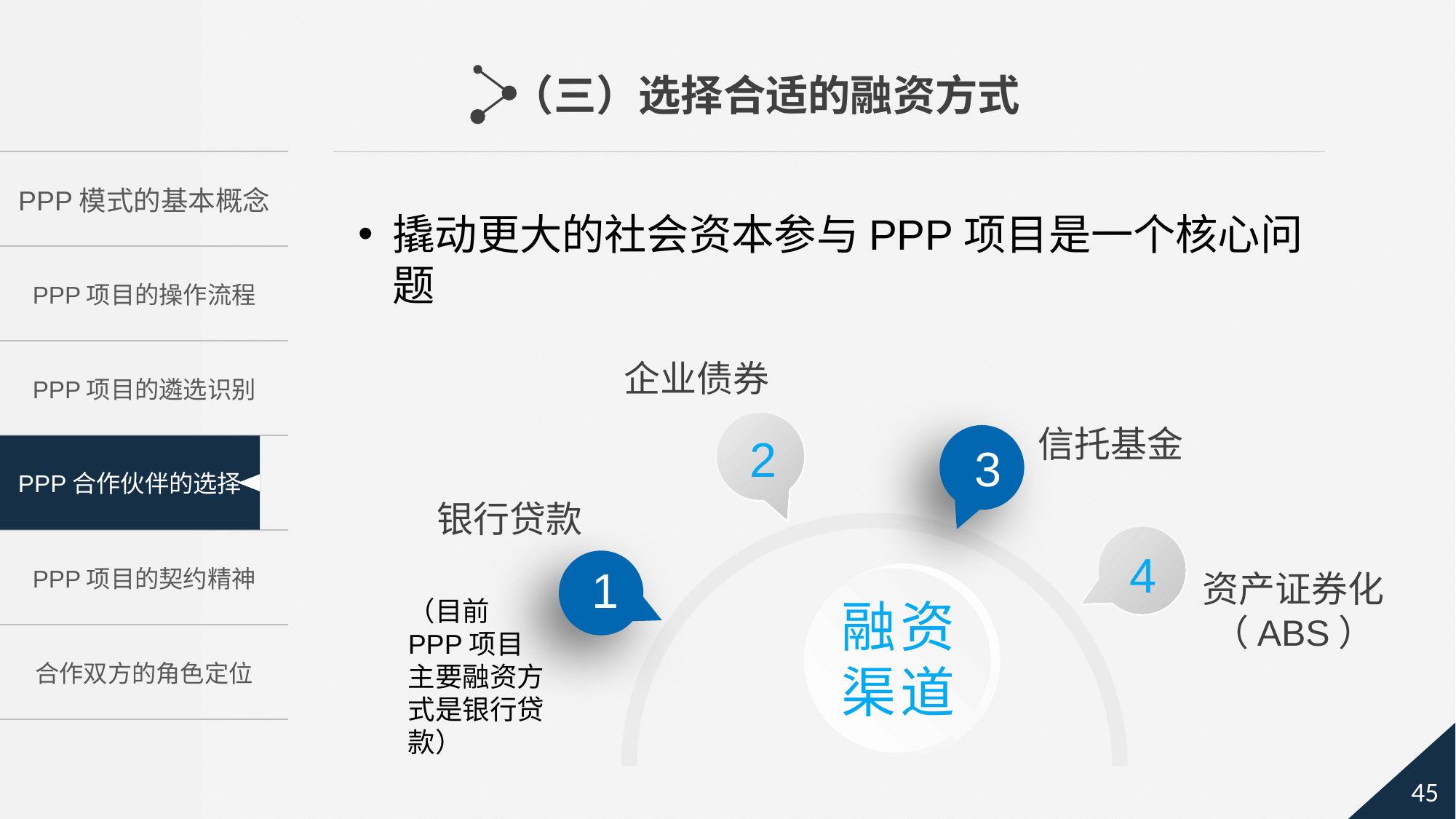

（三）选择合适的融资方式
撬动更大的社会资本参与PPP项目是一个核心问题
企业债券

信托基金
2

3
银行贷款

4

1
资产证券化（ABS）

融资渠道
（目前PPP项目主要融资方式是银行贷款）